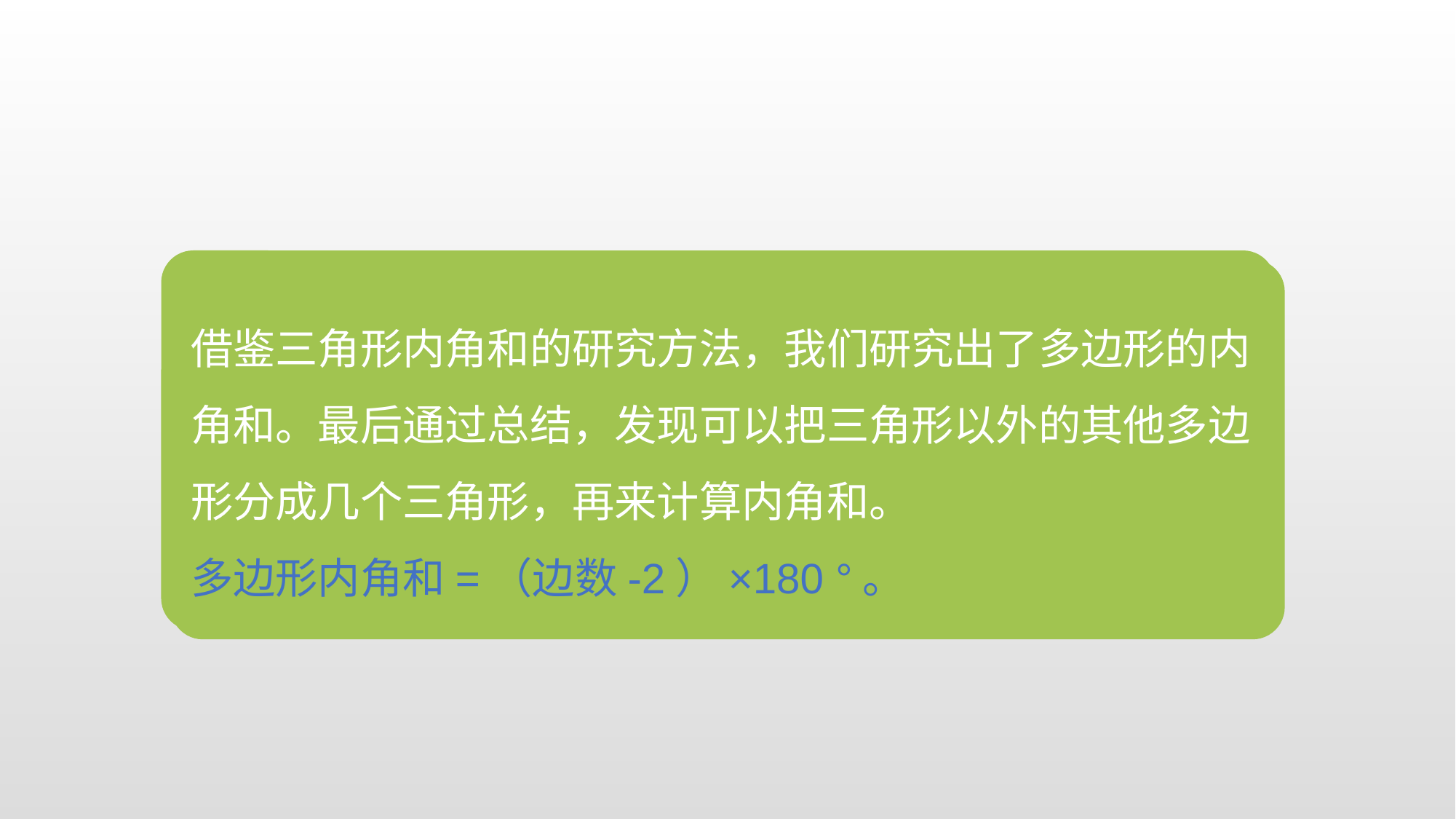

100以内数的连减方法：按从左到右的顺序减，也可以先把后两个数相加，再用第一个数减去相加的结果。
借鉴三角形内角和的研究方法，我们研究出了多边形的内角和。最后通过总结，发现可以把三角形以外的其他多边形分成几个三角形，再来计算内角和。
多边形内角和=（边数-2）×180 °。